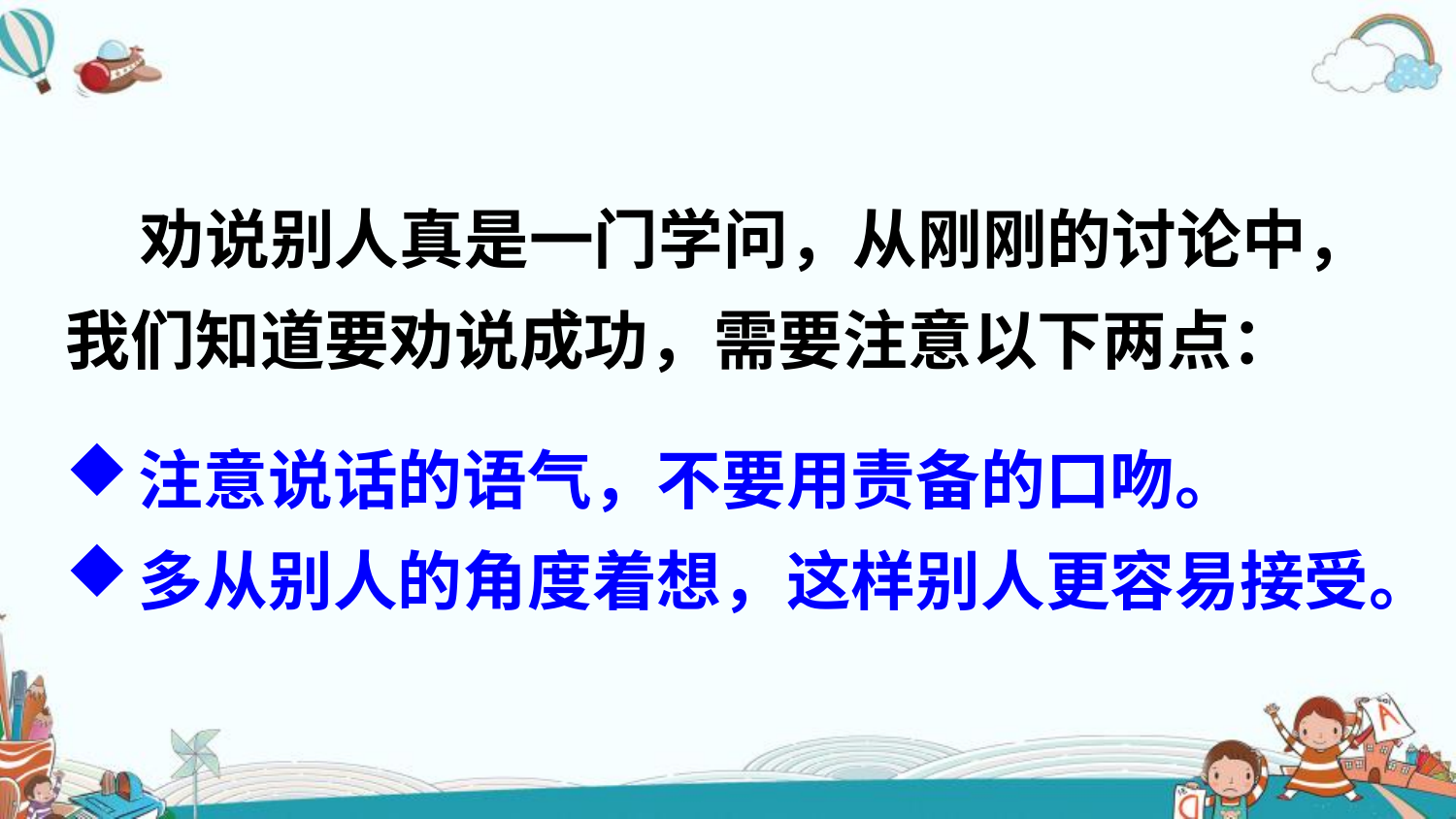

劝说别人真是一门学问，从刚刚的讨论中，我们知道要劝说成功，需要注意以下两点：
注意说话的语气，不要用责备的口吻。
多从别人的角度着想，这样别人更容易接受。